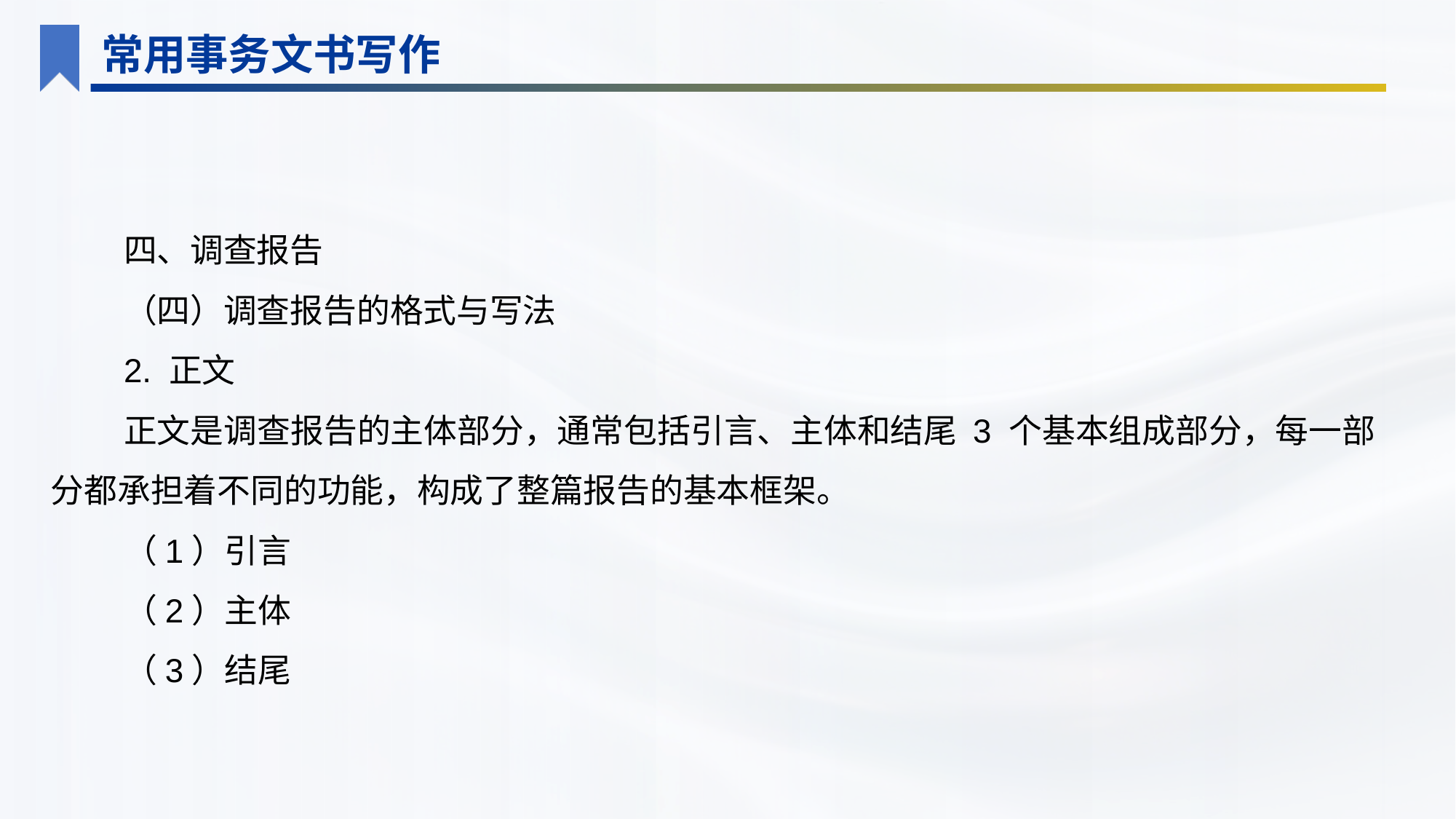

常用事务文书写作
四、调查报告
（四）调查报告的格式与写法
2. 正文
正文是调查报告的主体部分，通常包括引言、主体和结尾 3 个基本组成部分，每一部分都承担着不同的功能，构成了整篇报告的基本框架。
（1）引言
（2）主体
（3）结尾